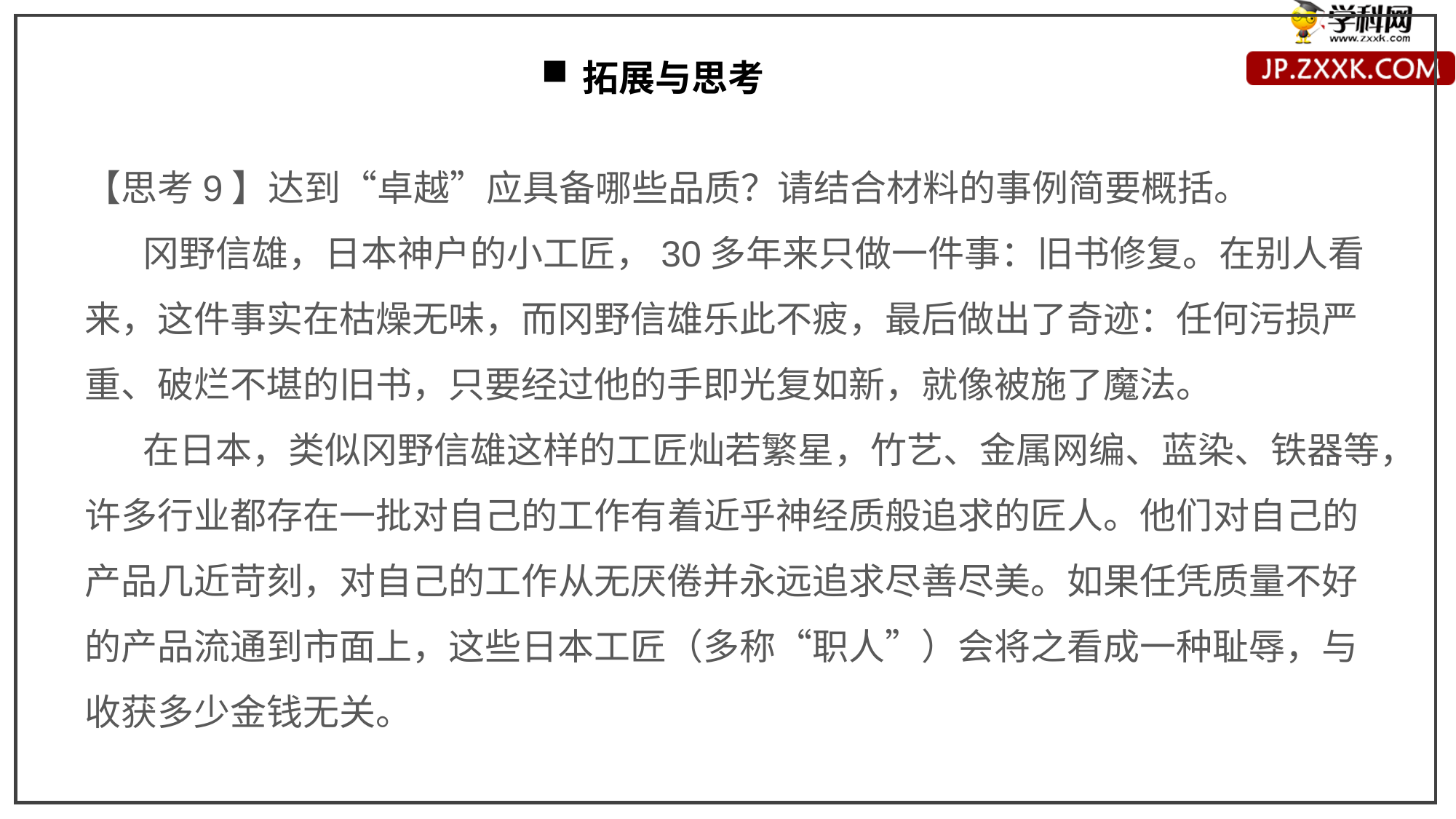

拓展与思考
【思考9】达到“卓越”应具备哪些品质？请结合材料的事例简要概括。
      冈野信雄，日本神户的小工匠，30多年来只做一件事：旧书修复。在别人看来，这件事实在枯燥无味，而冈野信雄乐此不疲，最后做出了奇迹：任何污损严重、破烂不堪的旧书，只要经过他的手即光复如新，就像被施了魔法。
      在日本，类似冈野信雄这样的工匠灿若繁星，竹艺、金属网编、蓝染、铁器等，许多行业都存在一批对自己的工作有着近乎神经质般追求的匠人。他们对自己的产品几近苛刻，对自己的工作从无厌倦并永远追求尽善尽美。如果任凭质量不好的产品流通到市面上，这些日本工匠（多称“职人”）会将之看成一种耻辱，与收获多少金钱无关。